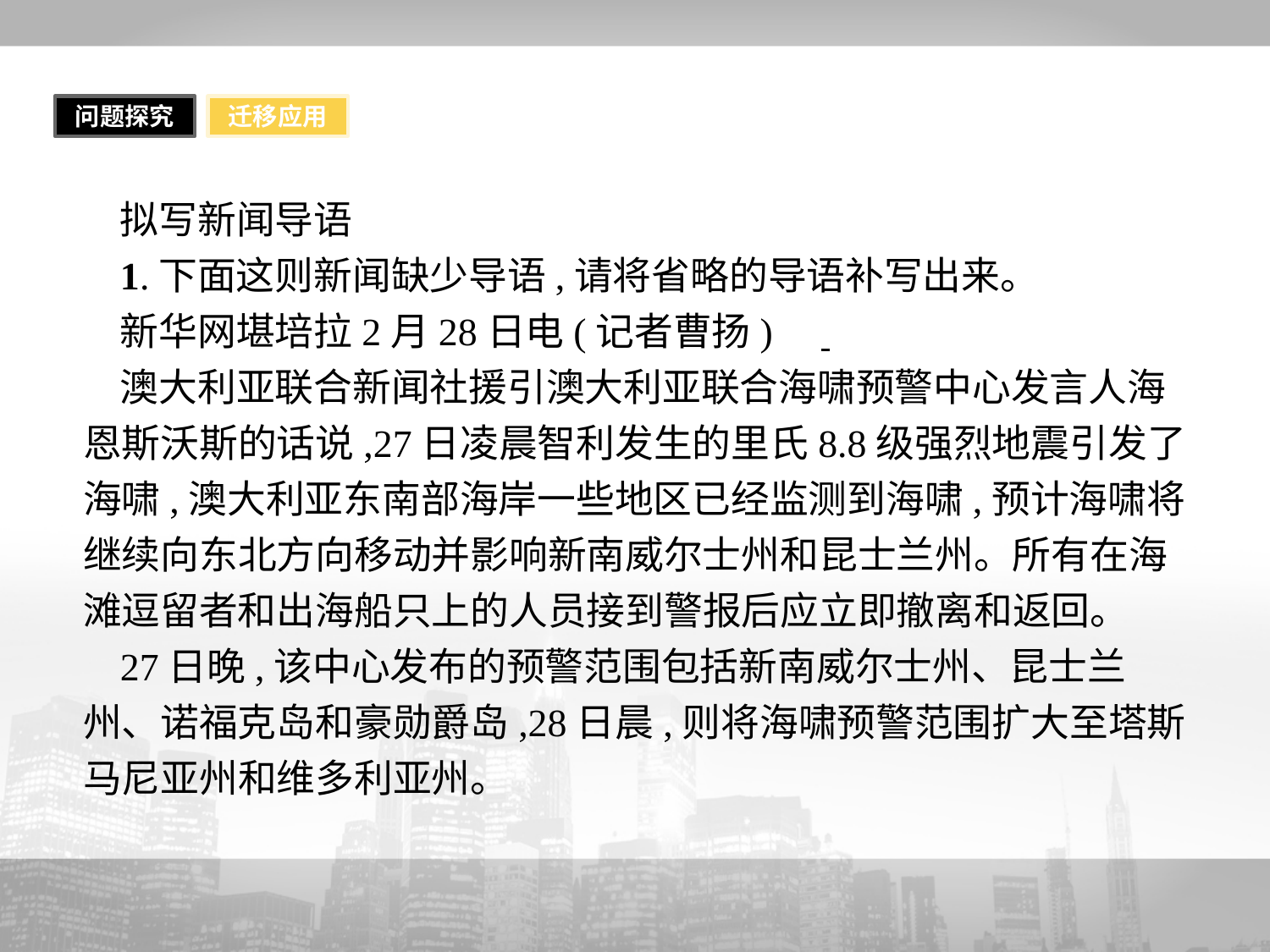

问题探究
迁移应用
拟写新闻导语
1.下面这则新闻缺少导语,请将省略的导语补写出来。
新华网堪培拉2月28日电(记者曹扬)
澳大利亚联合新闻社援引澳大利亚联合海啸预警中心发言人海恩斯沃斯的话说,27日凌晨智利发生的里氏8.8级强烈地震引发了海啸,澳大利亚东南部海岸一些地区已经监测到海啸,预计海啸将继续向东北方向移动并影响新南威尔士州和昆士兰州。所有在海滩逗留者和出海船只上的人员接到警报后应立即撤离和返回。
27日晚,该中心发布的预警范围包括新南威尔士州、昆士兰州、诺福克岛和豪勋爵岛,28日晨,则将海啸预警范围扩大至塔斯马尼亚州和维多利亚州。